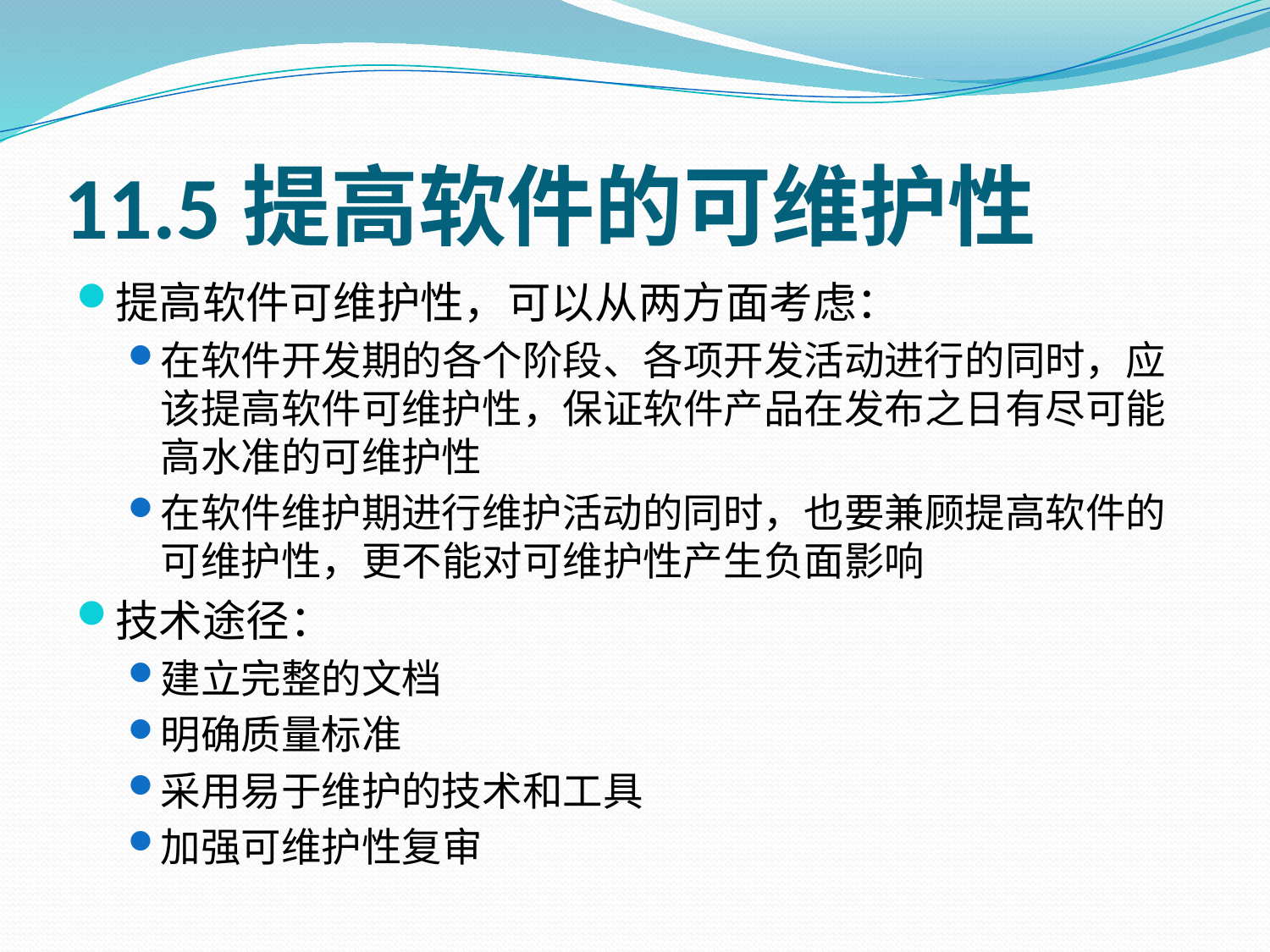

# 11.5提高软件的可维护性
提高软件可维护性，可以从两方面考虑：
在软件开发期的各个阶段、各项开发活动进行的同时，应该提高软件可维护性，保证软件产品在发布之日有尽可能高水准的可维护性
在软件维护期进行维护活动的同时，也要兼顾提高软件的可维护性，更不能对可维护性产生负面影响
技术途径：
建立完整的文档
明确质量标准
采用易于维护的技术和工具
加强可维护性复审